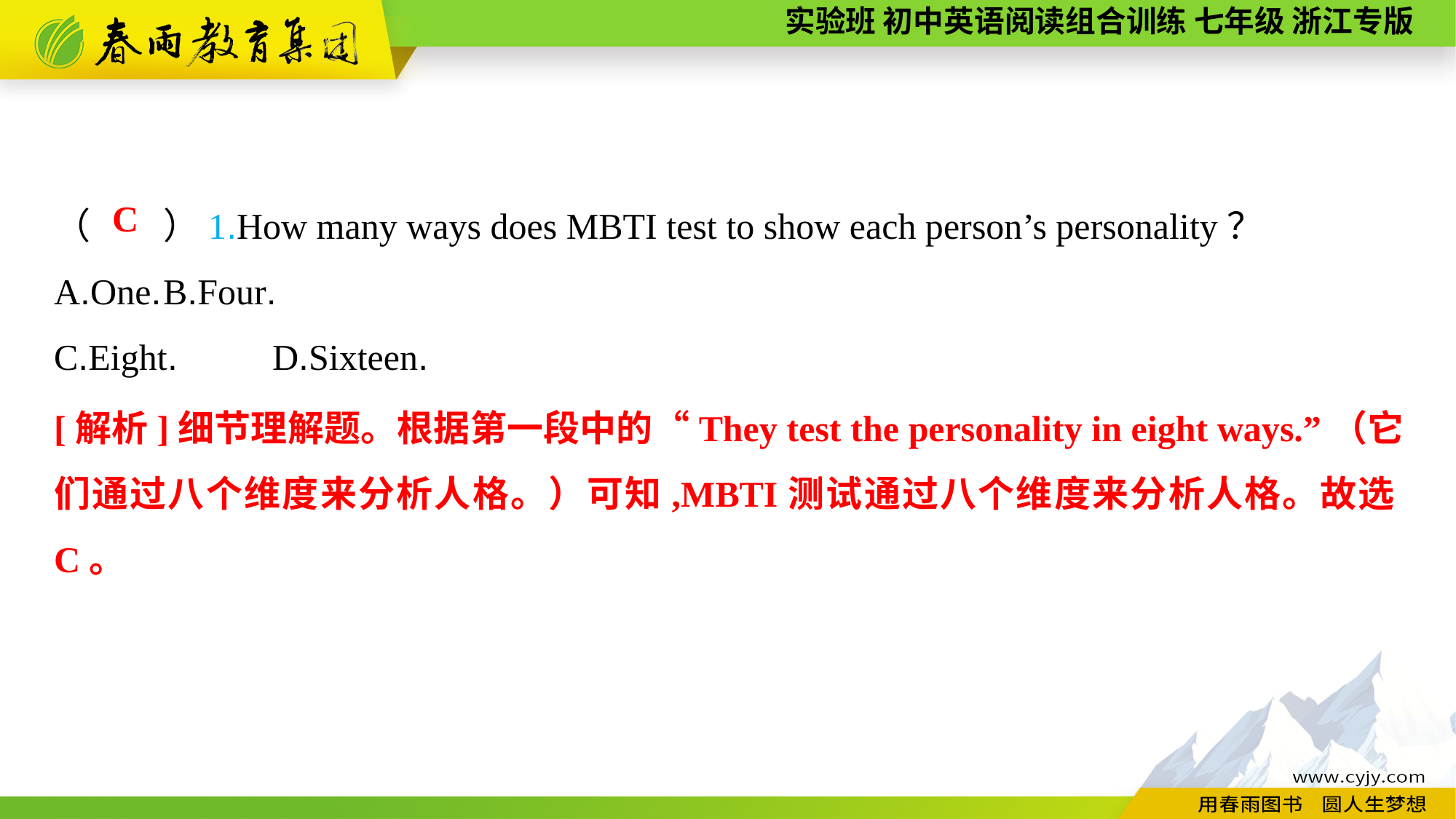

（　　）1.How many ways does MBTI test to show each person’s personality？
A.One.	B.Four.
C.Eight.	D.Sixteen.
C
[解析]细节理解题。根据第一段中的“They test the personality in eight ways.”（它们通过八个维度来分析人格。）可知,MBTI测试通过八个维度来分析人格。故选C。